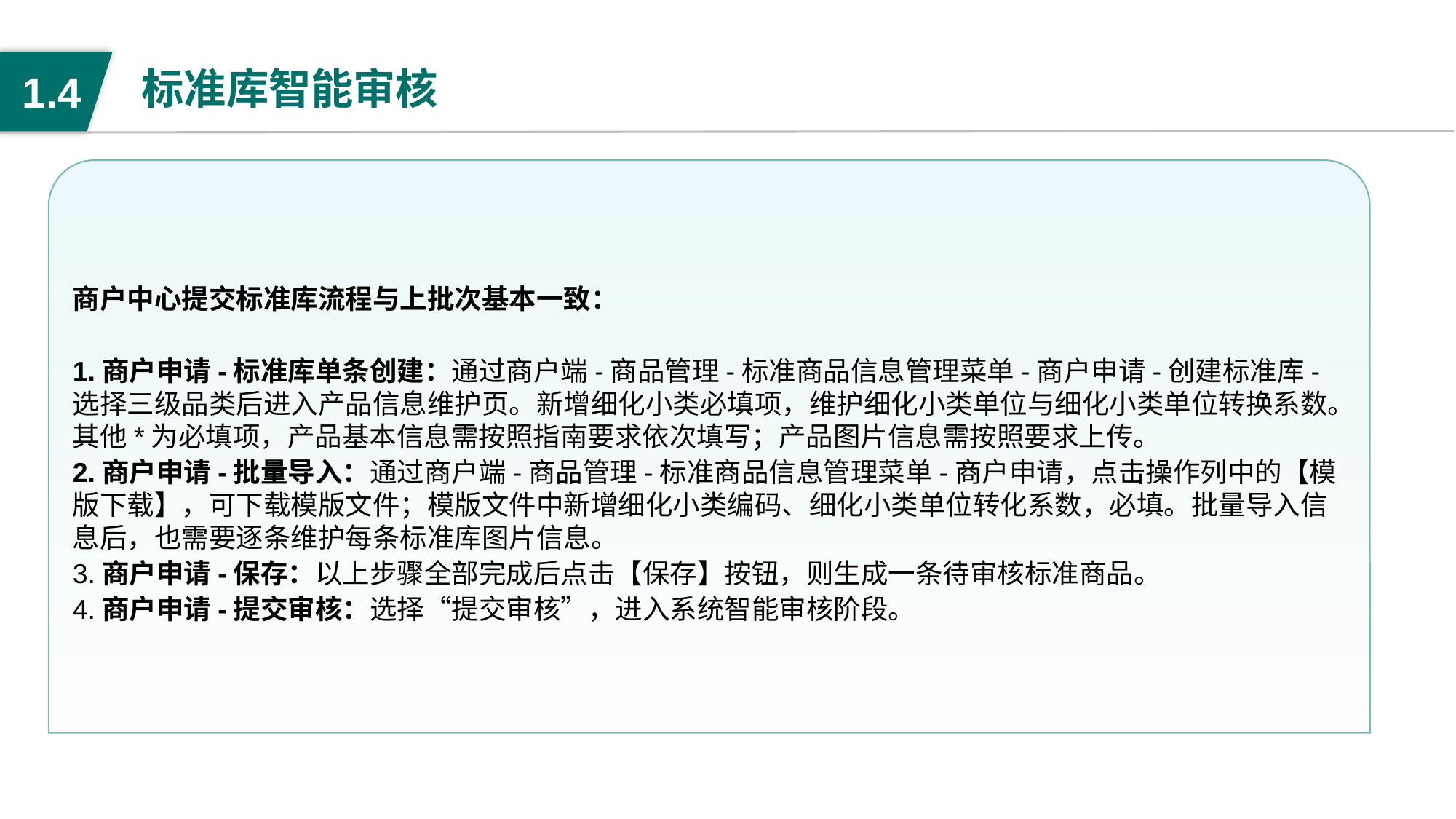

标准库智能审核
1.4
商户中心提交标准库流程与上批次基本一致：

1.商户申请-标准库单条创建：通过商户端-商品管理-标准商品信息管理菜单-商户申请-创建标准库-选择三级品类后进入产品信息维护页。新增细化小类必填项，维护细化小类单位与细化小类单位转换系数。其他*为必填项，产品基本信息需按照指南要求依次填写；产品图片信息需按照要求上传。
2.商户申请-批量导入：通过商户端-商品管理-标准商品信息管理菜单-商户申请，点击操作列中的【模版下载】，可下载模版文件；模版文件中新增细化小类编码、细化小类单位转化系数，必填。批量导入信息后，也需要逐条维护每条标准库图片信息。
3.商户申请-保存：以上步骤全部完成后点击【保存】按钮，则生成一条待审核标准商品。
4.商户申请-提交审核：选择“提交审核”，进入系统智能审核阶段。